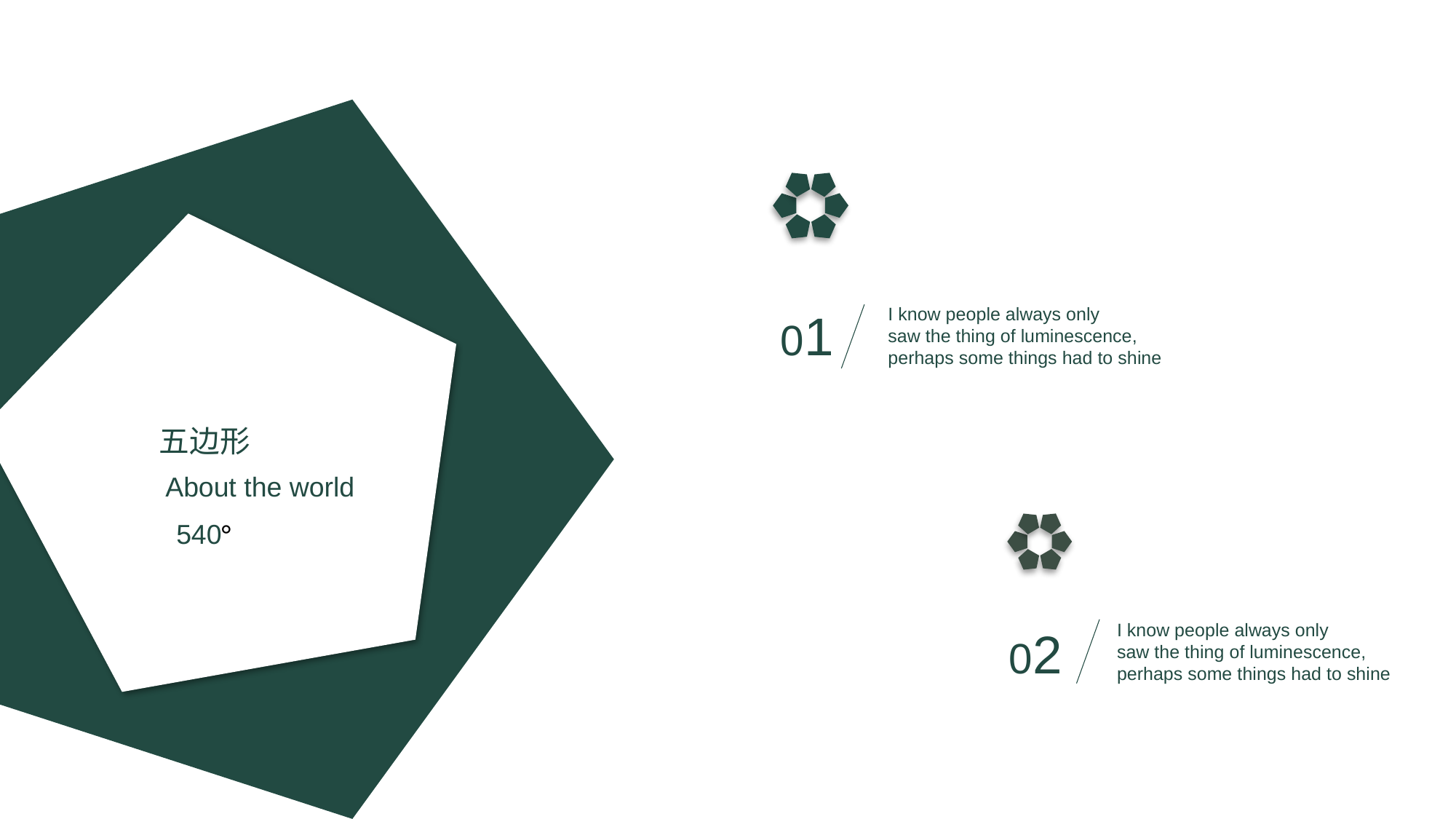

I know people always only
saw the thing of luminescence, perhaps some things had to shine
01
五边形
About the world
540°

I know people always only
saw the thing of luminescence, perhaps some things had to shine
02